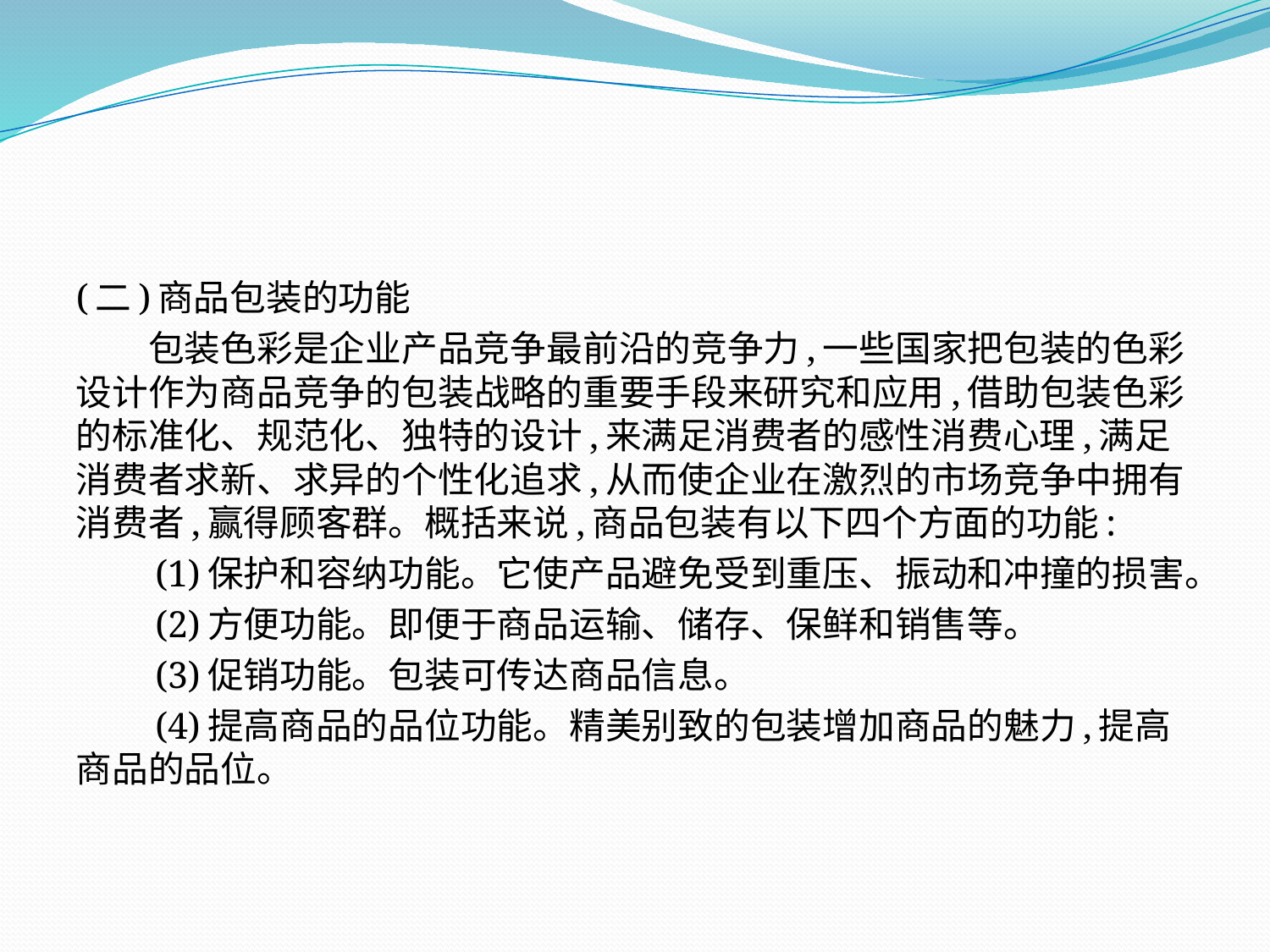

(二)商品包装的功能
　　包装色彩是企业产品竞争最前沿的竞争力,一些国家把包装的色彩设计作为商品竞争的包装战略的重要手段来研究和应用,借助包装色彩的标准化、规范化、独特的设计,来满足消费者的感性消费心理,满足消费者求新、求异的个性化追求,从而使企业在激烈的市场竞争中拥有消费者,赢得顾客群。概括来说,商品包装有以下四个方面的功能:
　　(1)保护和容纳功能。它使产品避免受到重压、振动和冲撞的损害。
　　(2)方便功能。即便于商品运输、储存、保鲜和销售等。
　　(3)促销功能。包装可传达商品信息。
　　(4)提高商品的品位功能。精美别致的包装增加商品的魅力,提高商品的品位。